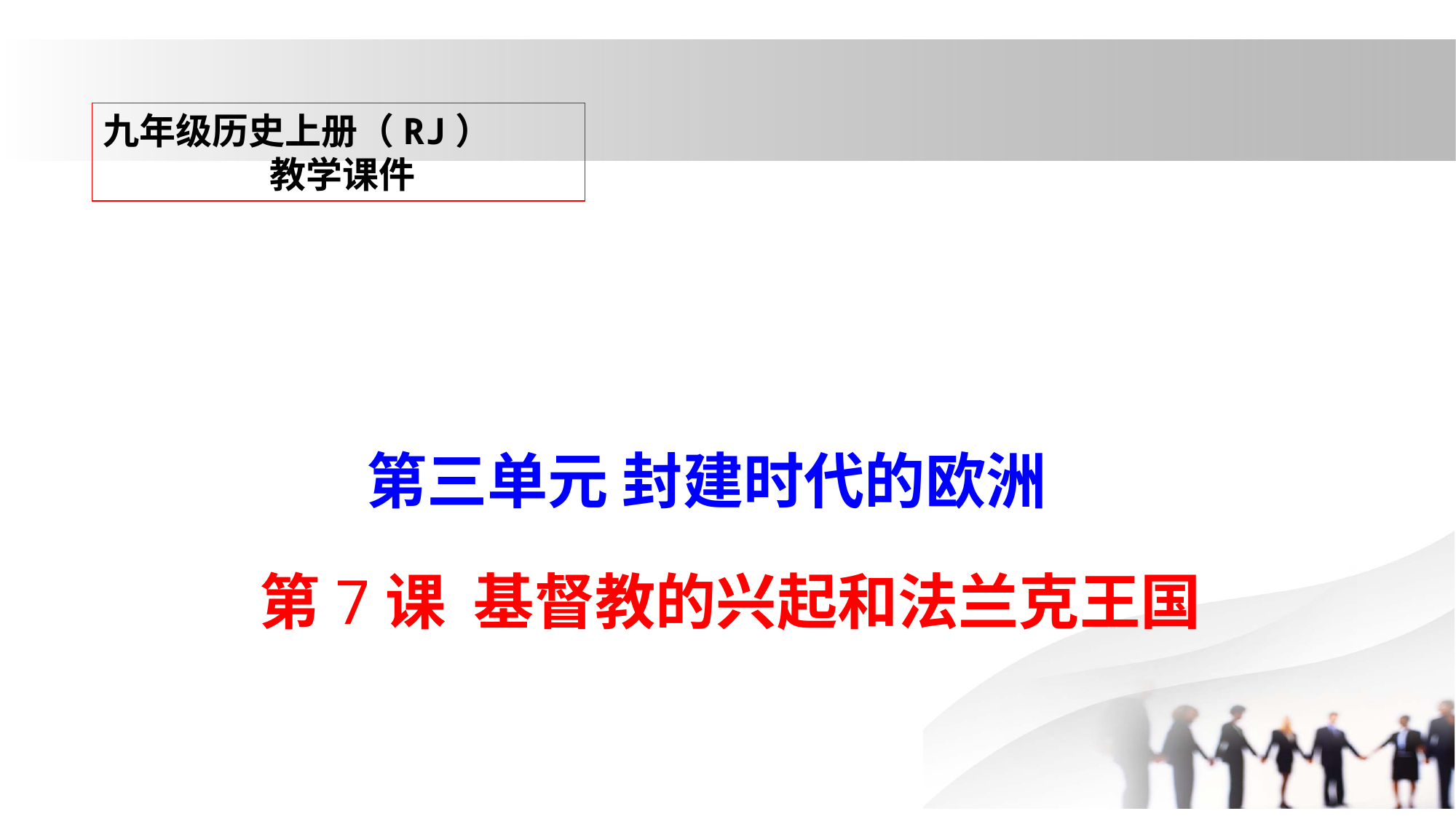

九年级历史上册（RJ）            教学课件
第三单元 封建时代的欧洲
第7课  基督教的兴起和法兰克王国